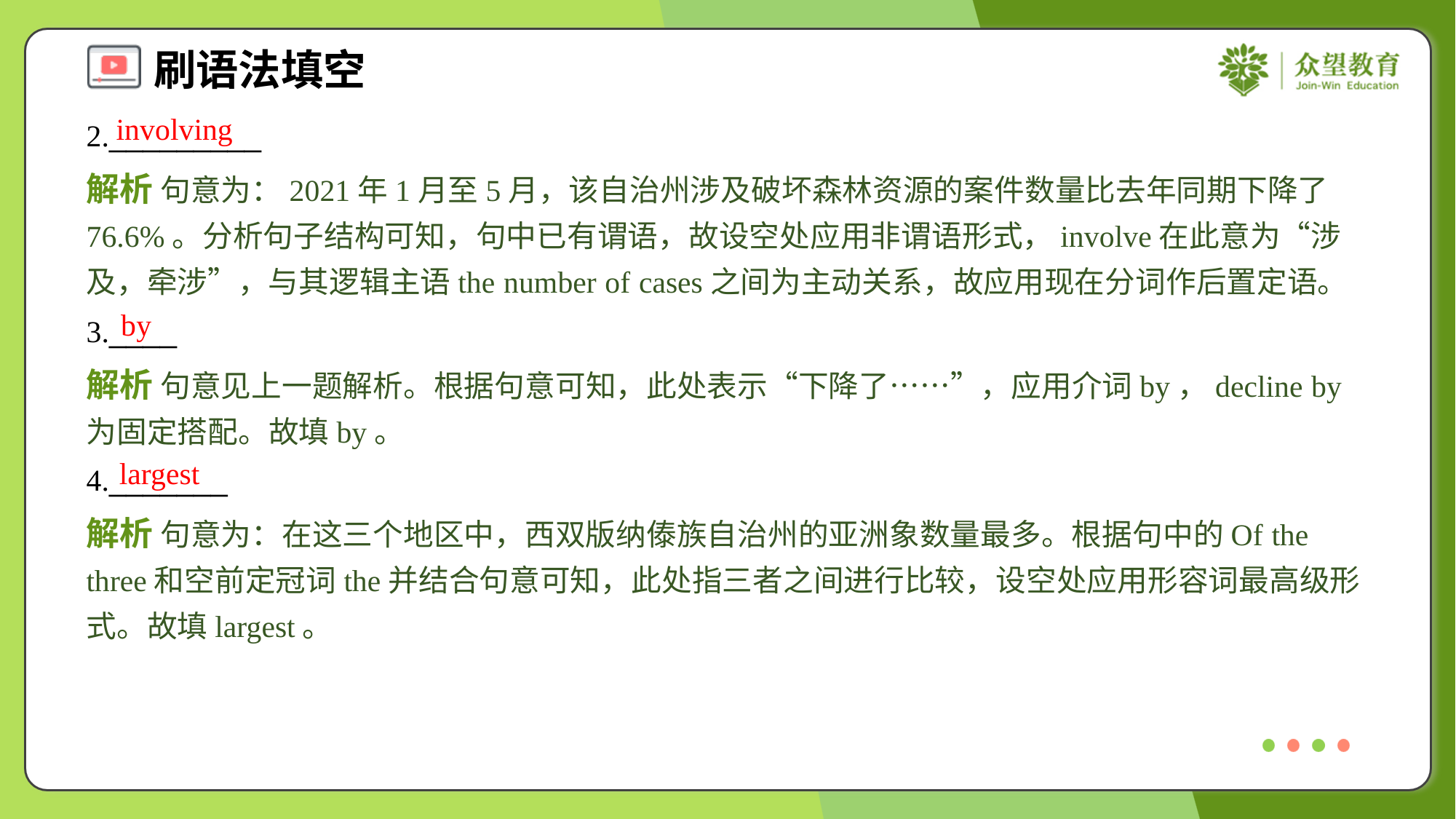

involving
2._________
解析 句意为：2021年1月至5月，该自治州涉及破坏森林资源的案件数量比去年同期下降了76.6%。分析句子结构可知，句中已有谓语，故设空处应用非谓语形式，involve在此意为“涉及，牵涉”，与其逻辑主语the number of cases之间为主动关系，故应用现在分词作后置定语。
by
3.____
解析 句意见上一题解析。根据句意可知，此处表示“下降了……”，应用介词by，decline by为固定搭配。故填by。
largest
4._______
解析 句意为：在这三个地区中，西双版纳傣族自治州的亚洲象数量最多。根据句中的Of the three和空前定冠词the并结合句意可知，此处指三者之间进行比较，设空处应用形容词最高级形式。故填largest。